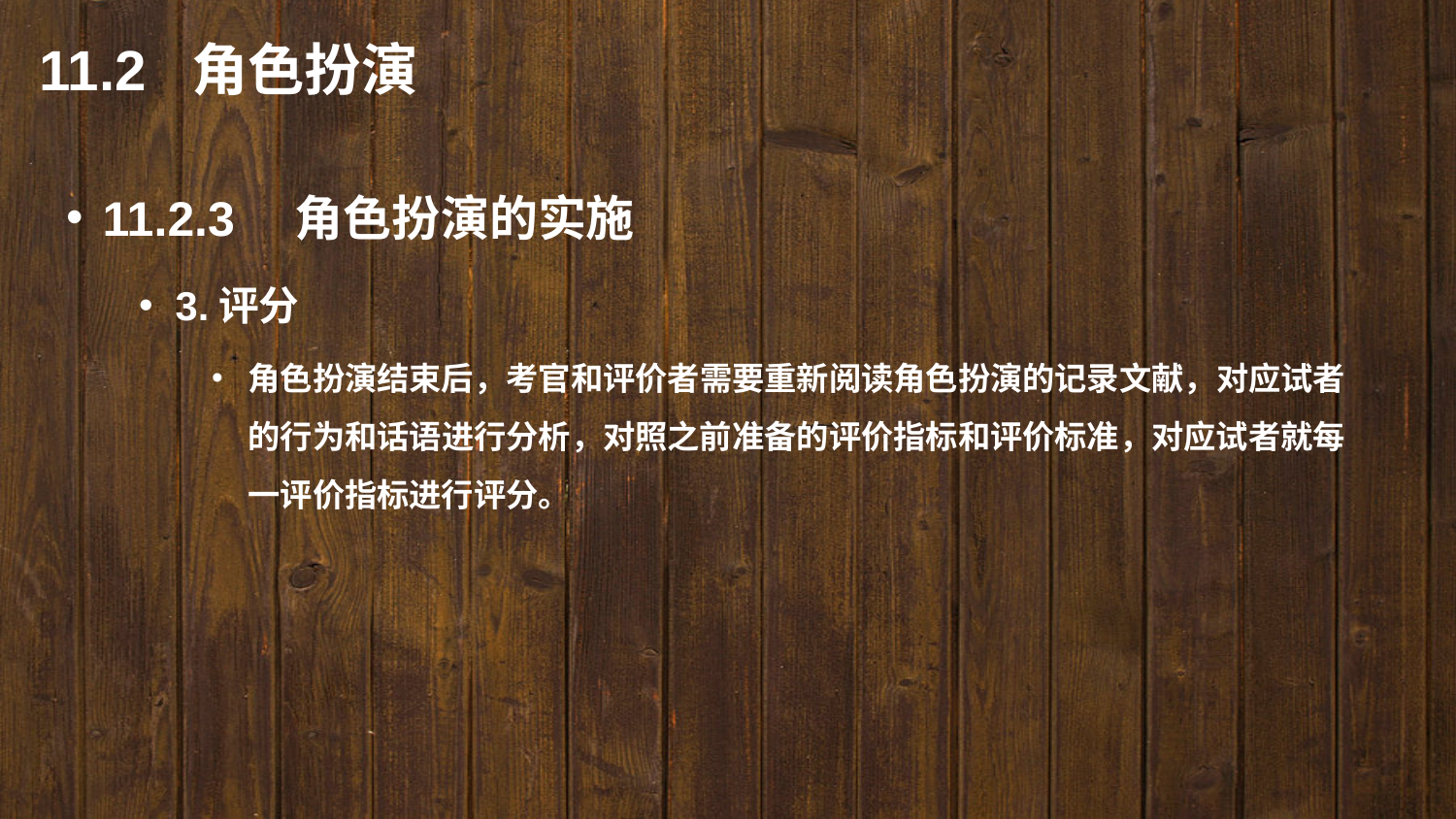

11.2  角色扮演
11.2.3　角色扮演的实施
3.评分
角色扮演结束后，考官和评价者需要重新阅读角色扮演的记录文献，对应试者的行为和话语进行分析，对照之前准备的评价指标和评价标准，对应试者就每一评价指标进行评分。